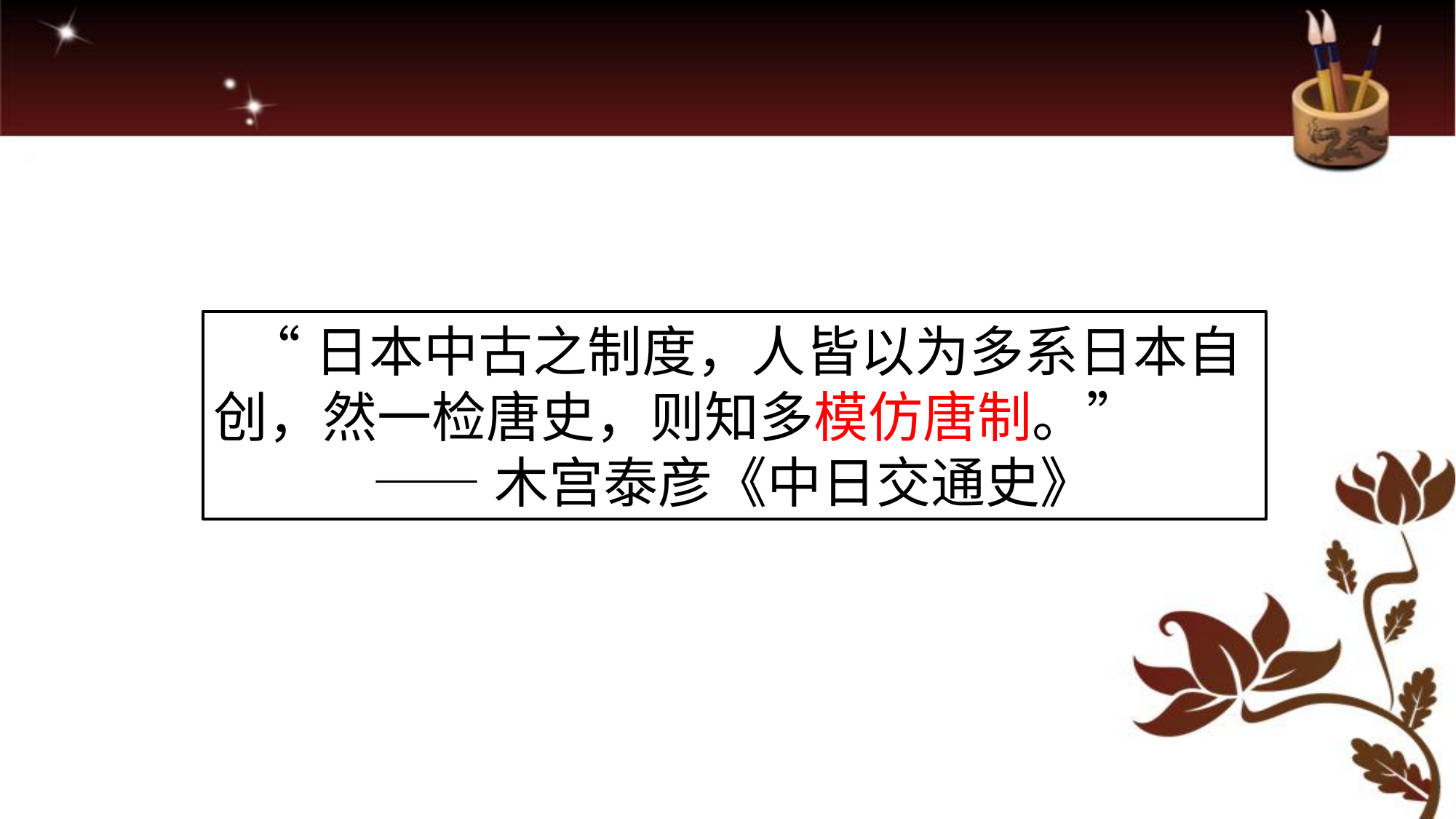

“日本中古之制度，人皆以为多系日本自创，然一检唐史，则知多模仿唐制。”
             ——木宫泰彦《中日交通史》